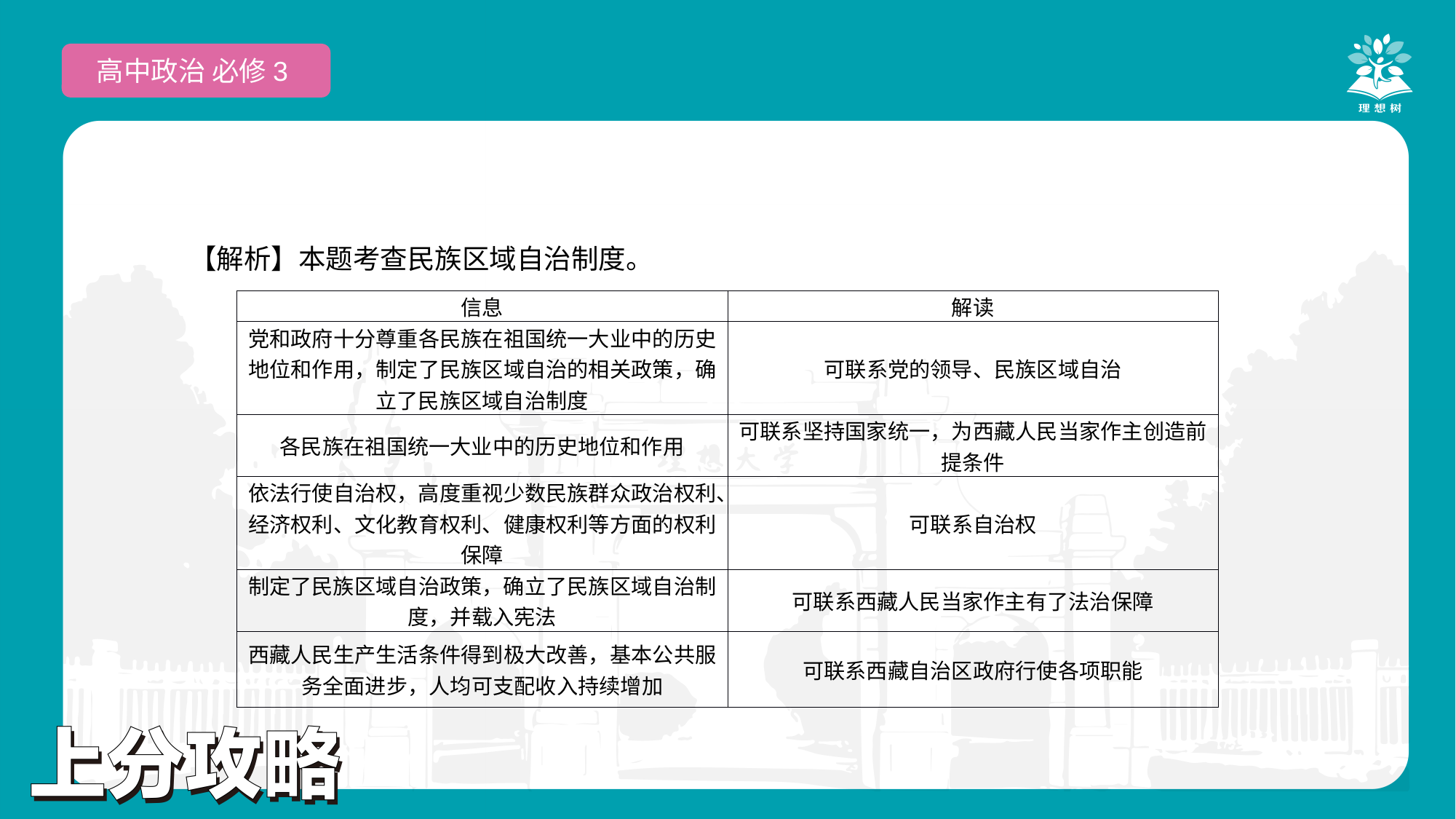

高中政治 必修3
【解析】本题考查民族区域自治制度。
| 信息 | 解读 |
| --- | --- |
| 党和政府十分尊重各民族在祖国统一大业中的历史地位和作用，制定了民族区域自治的相关政策，确立了民族区域自治制度 | 可联系党的领导、民族区域自治 |
| 各民族在祖国统一大业中的历史地位和作用 | 可联系坚持国家统一，为西藏人民当家作主创造前提条件 |
| 依法行使自治权，高度重视少数民族群众政治权利、经济权利、文化教育权利、健康权利等方面的权利保障 | 可联系自治权 |
| 制定了民族区域自治政策，确立了民族区域自治制度，并载入宪法 | 可联系西藏人民当家作主有了法治保障 |
| 西藏人民生产生活条件得到极大改善，基本公共服务全面进步，人均可支配收入持续增加 | 可联系西藏自治区政府行使各项职能 |